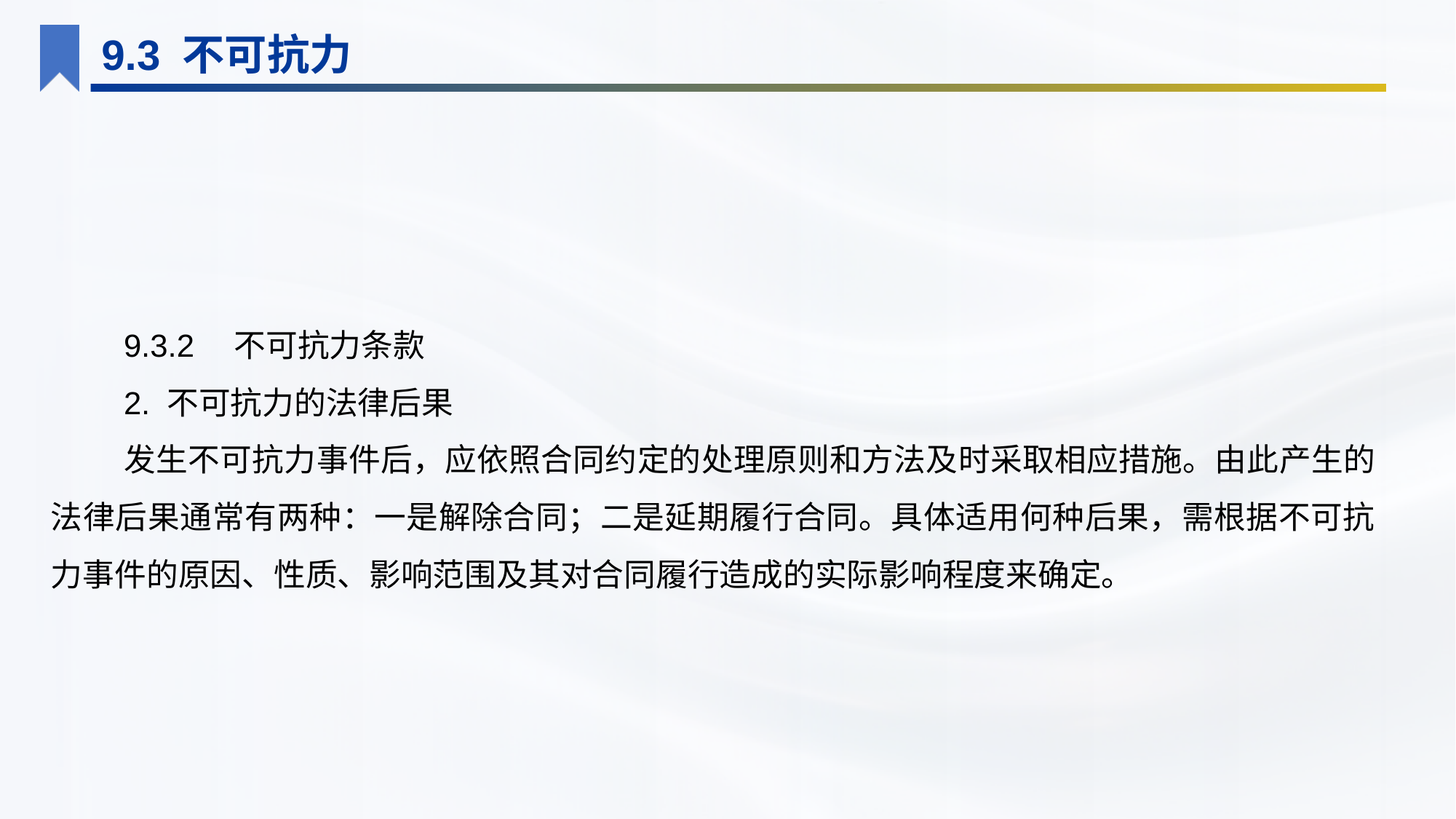

9.3 不可抗力
9.3.2　不可抗力条款
2. 不可抗力的法律后果
发生不可抗力事件后，应依照合同约定的处理原则和方法及时采取相应措施。由此产生的法律后果通常有两种：一是解除合同；二是延期履行合同。具体适用何种后果，需根据不可抗力事件的原因、性质、影响范围及其对合同履行造成的实际影响程度来确定。